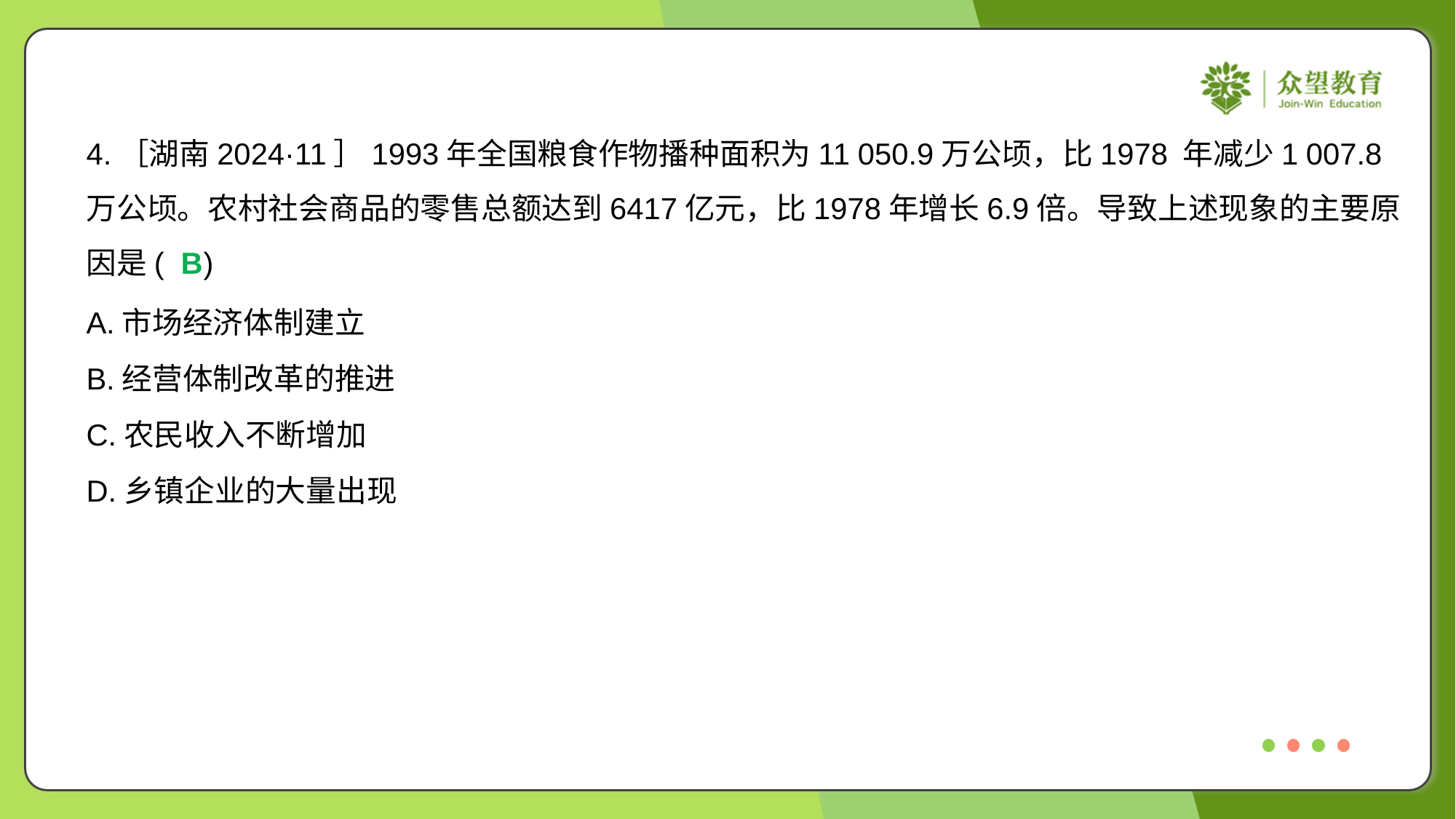

4.［湖南2024·11］1993年全国粮食作物播种面积为11 050.9万公顷，比1978 年减少1 007.8
万公顷。农村社会商品的零售总额达到6417亿元，比1978年增长6.9倍。导致上述现象的主要原
因是(     )
B
A.市场经济体制建立
B.经营体制改革的推进
C.农民收入不断增加
D.乡镇企业的大量出现